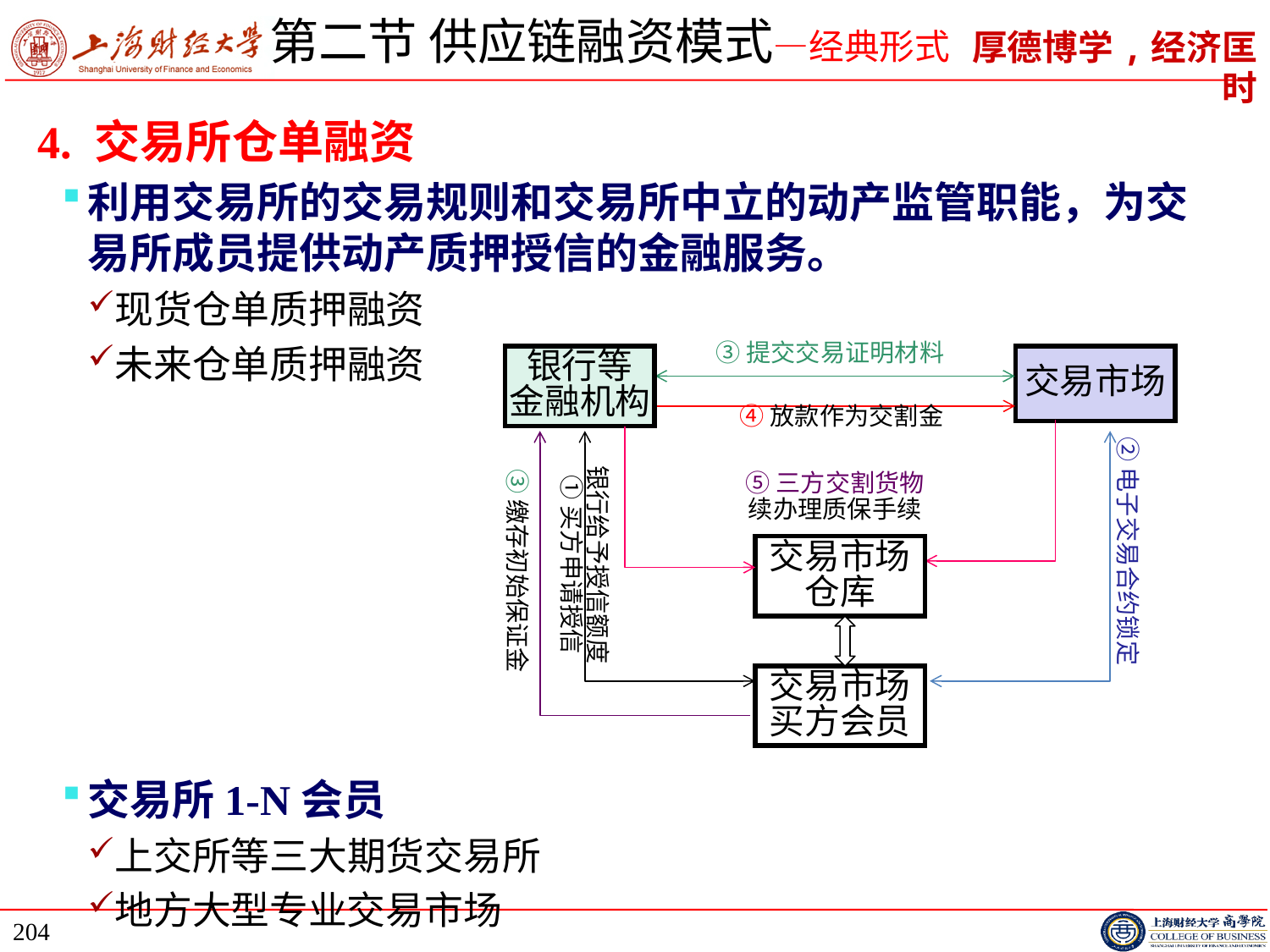

# 第二节 供应链融资模式—经典形式
4. 交易所仓单融资
利用交易所的交易规则和交易所中立的动产监管职能，为交易所成员提供动产质押授信的金融服务。
现货仓单质押融资
未来仓单质押融资

交易所1-N会员
上交所等三大期货交易所
地方大型专业交易市场
③提交交易证明材料
交易市场
银行等
金融机构
④放款作为交割金

②电子交易合约锁定
银行给予授信额度
①买方申请授信
③缴存初始保证金
⑤三方交割货物
续办理质保手续
交易市场仓库

交易市场买方会员
204